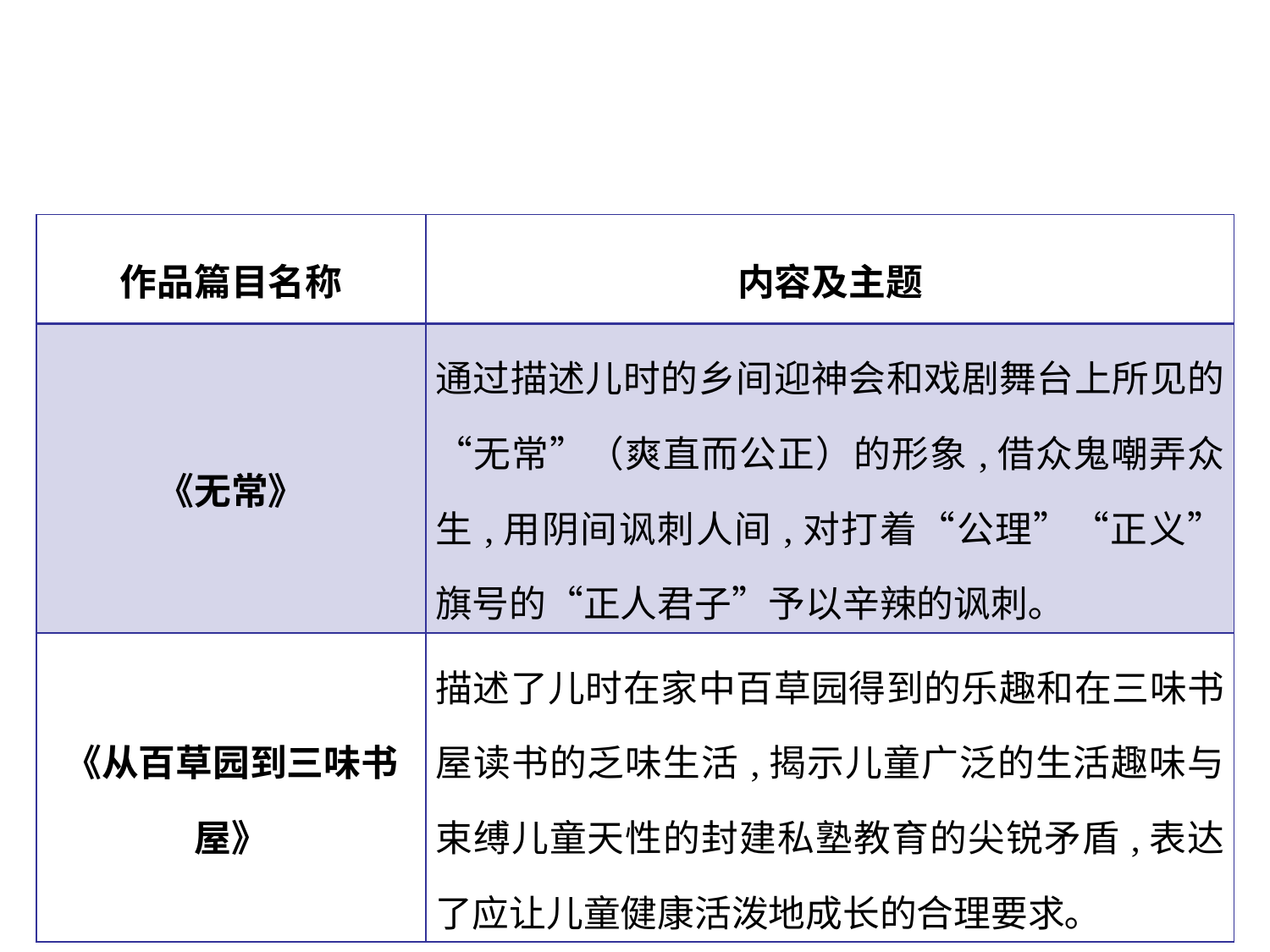

| 作品篇目名称 | 内容及主题 |
| --- | --- |
| 《无常》 | 通过描述儿时的乡间迎神会和戏剧舞台上所见的“无常”（爽直而公正）的形象,借众鬼嘲弄众生,用阴间讽刺人间,对打着“公理”“正义”旗号的“正人君子”予以辛辣的讽刺｡ |
| 《从百草园到三味书屋》 | 描述了儿时在家中百草园得到的乐趣和在三味书屋读书的乏味生活,揭示儿童广泛的生活趣味与束缚儿童天性的封建私塾教育的尖锐矛盾,表达了应让儿童健康活泼地成长的合理要求｡ |